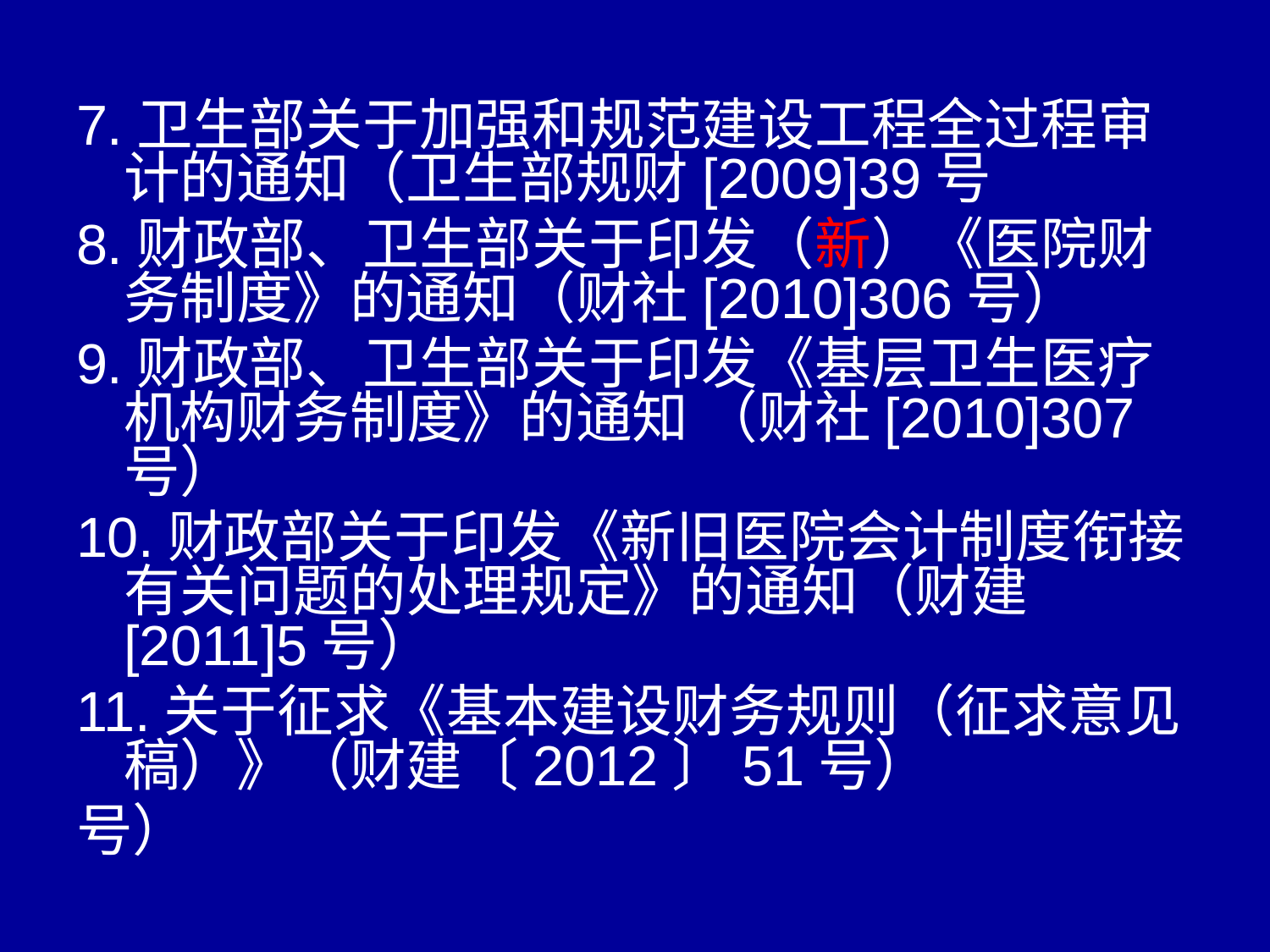

7.卫生部关于加强和规范建设工程全过程审计的通知（卫生部规财[2009]39号
8.财政部、卫生部关于印发（新）《医院财务制度》的通知（财社[2010]306号）
9.财政部、卫生部关于印发《基层卫生医疗机构财务制度》的通知 （财社[2010]307号）
10.财政部关于印发《新旧医院会计制度衔接有关问题的处理规定》的通知（财建[2011]5号）
11.关于征求《基本建设财务规则（征求意见稿）》（财建〔2012〕51号）
号）